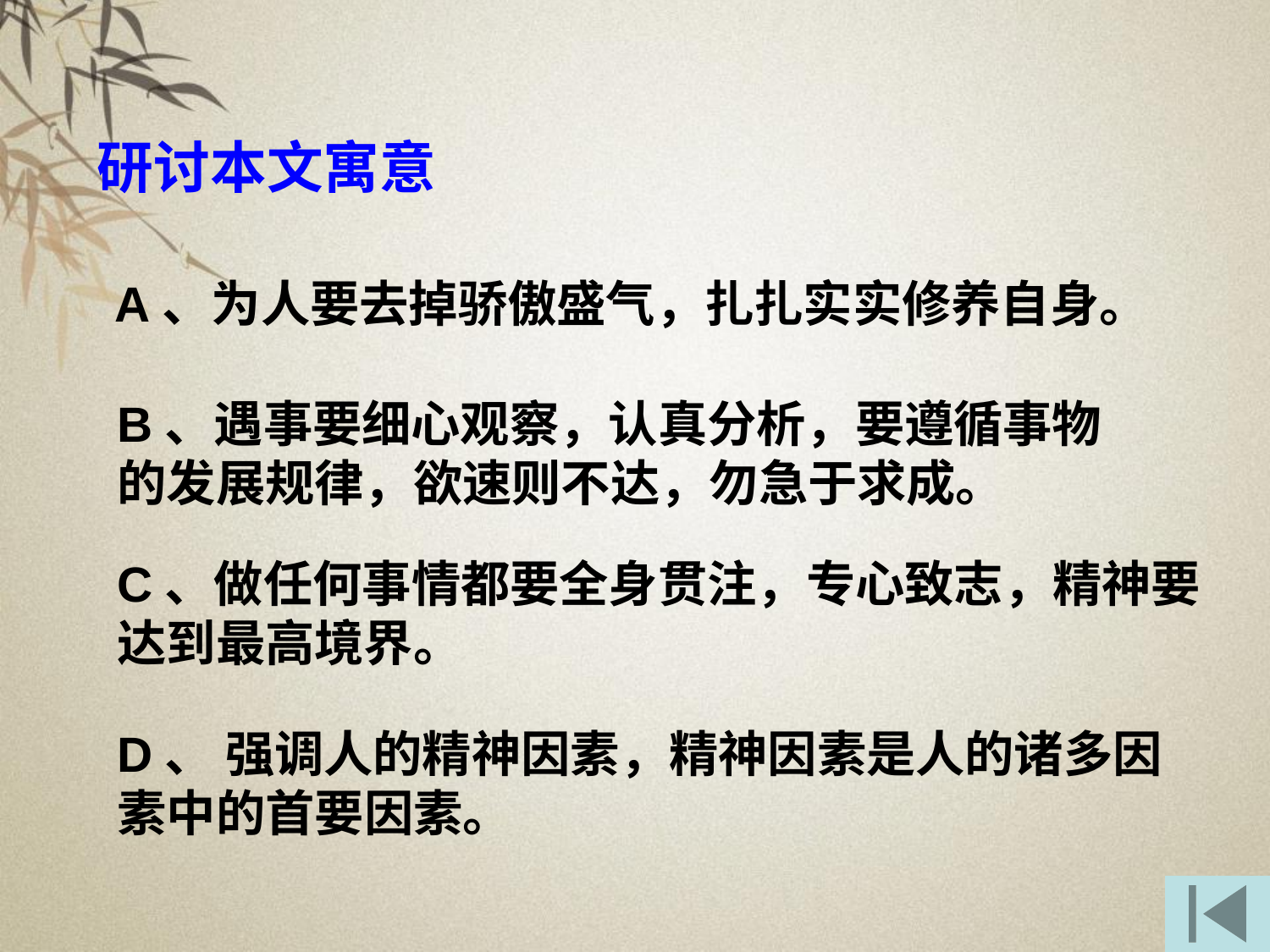

研讨本文寓意
A、为人要去掉骄傲盛气，扎扎实实修养自身。
B、遇事要细心观察，认真分析，要遵循事物的发展规律，欲速则不达，勿急于求成。
C、做任何事情都要全身贯注，专心致志，精神要达到最高境界。
D、 强调人的精神因素，精神因素是人的诸多因素中的首要因素。